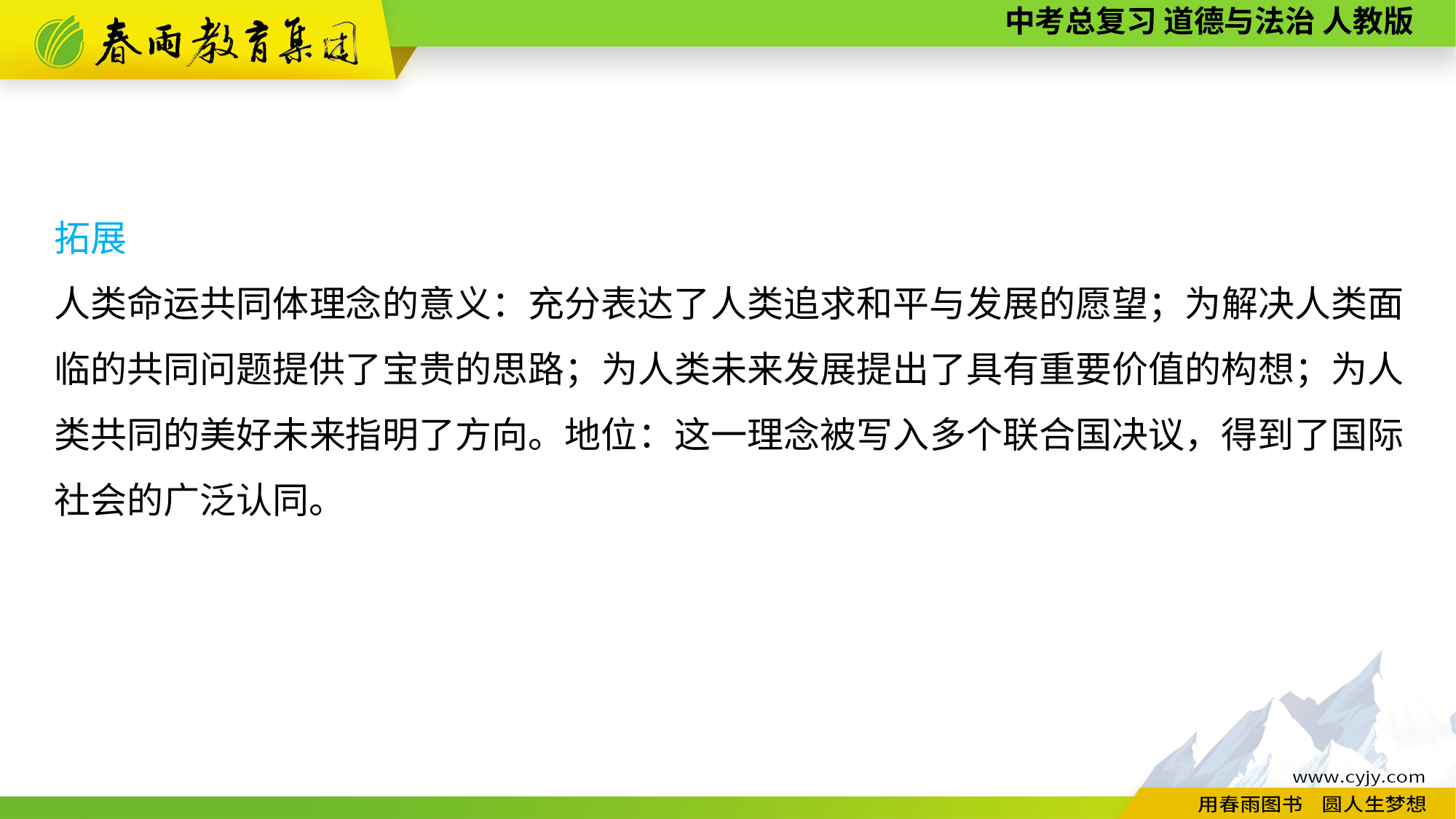

拓展
人类命运共同体理念的意义：充分表达了人类追求和平与发展的愿望；为解决人类面临的共同问题提供了宝贵的思路；为人类未来发展提出了具有重要价值的构想；为人类共同的美好未来指明了方向。地位：这一理念被写入多个联合国决议，得到了国际社会的广泛认同。